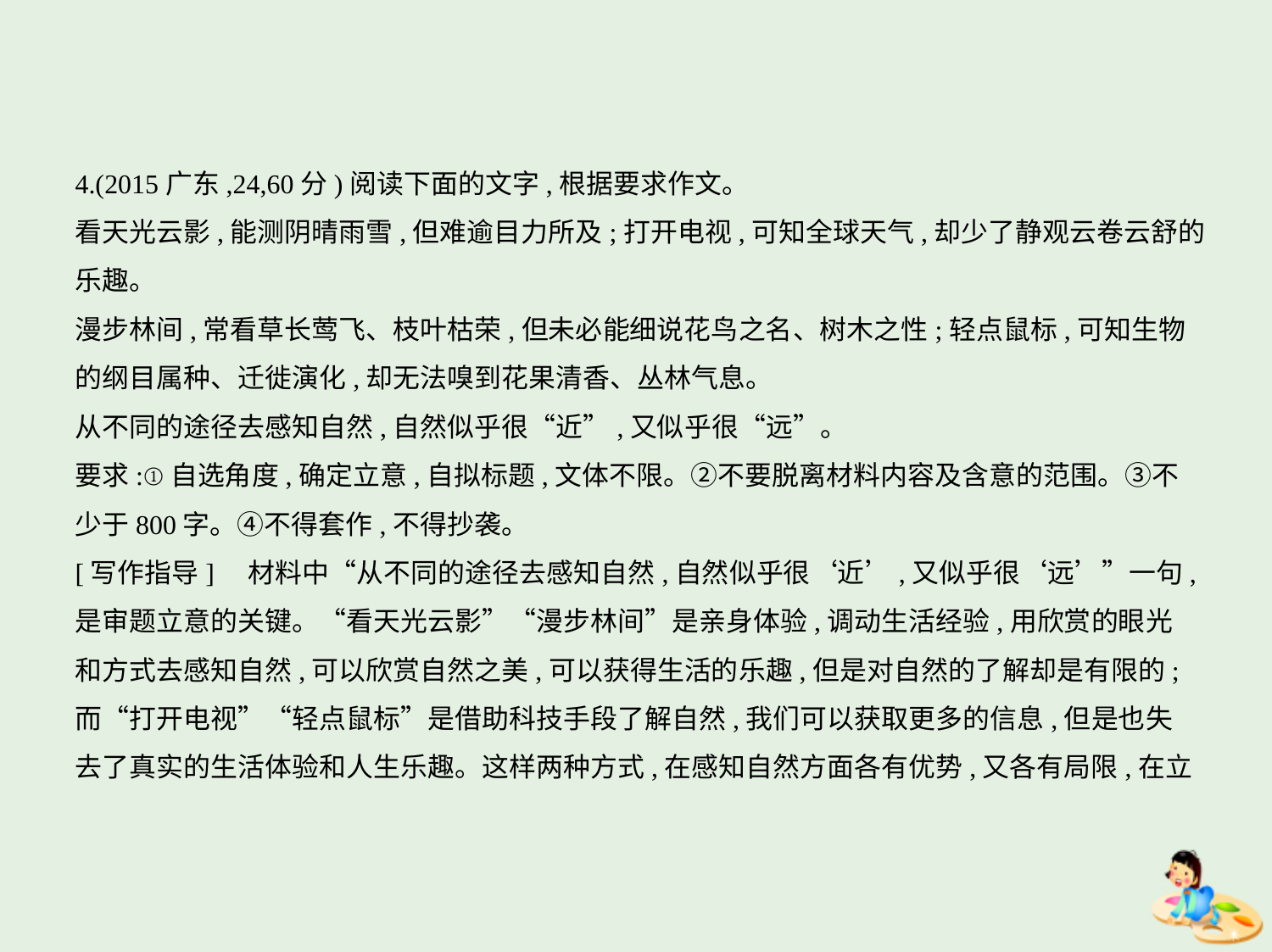

4.(2015广东,24,60分)阅读下面的文字,根据要求作文。
看天光云影,能测阴晴雨雪,但难逾目力所及;打开电视,可知全球天气,却少了静观云卷云舒的
乐趣。
漫步林间,常看草长莺飞、枝叶枯荣,但未必能细说花鸟之名、树木之性;轻点鼠标,可知生物
的纲目属种、迁徙演化,却无法嗅到花果清香、丛林气息。
从不同的途径去感知自然,自然似乎很“近”,又似乎很“远”。
要求:①自选角度,确定立意,自拟标题,文体不限。②不要脱离材料内容及含意的范围。③不
少于800字。④不得套作,不得抄袭。
[写作指导]　材料中“从不同的途径去感知自然,自然似乎很‘近’,又似乎很‘远’”一句,
是审题立意的关键。“看天光云影”“漫步林间”是亲身体验,调动生活经验,用欣赏的眼光
和方式去感知自然,可以欣赏自然之美,可以获得生活的乐趣,但是对自然的了解却是有限的;
而“打开电视”“轻点鼠标”是借助科技手段了解自然,我们可以获取更多的信息,但是也失
去了真实的生活体验和人生乐趣。这样两种方式,在感知自然方面各有优势,又各有局限,在立